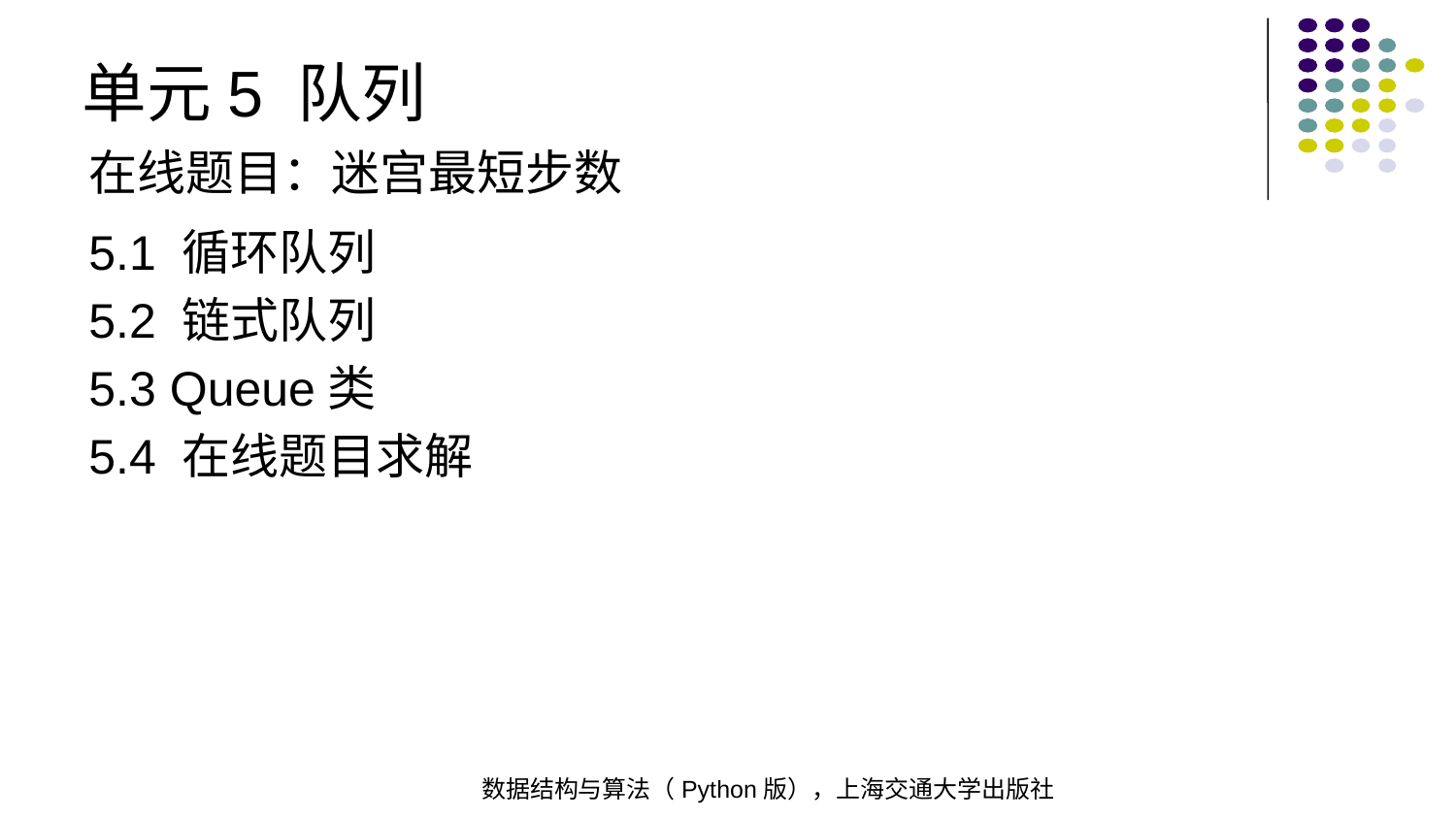

单元5 队列
在线题目：迷宫最短步数
5.1 循环队列
5.2 链式队列
5.3 Queue类
5.4 在线题目求解